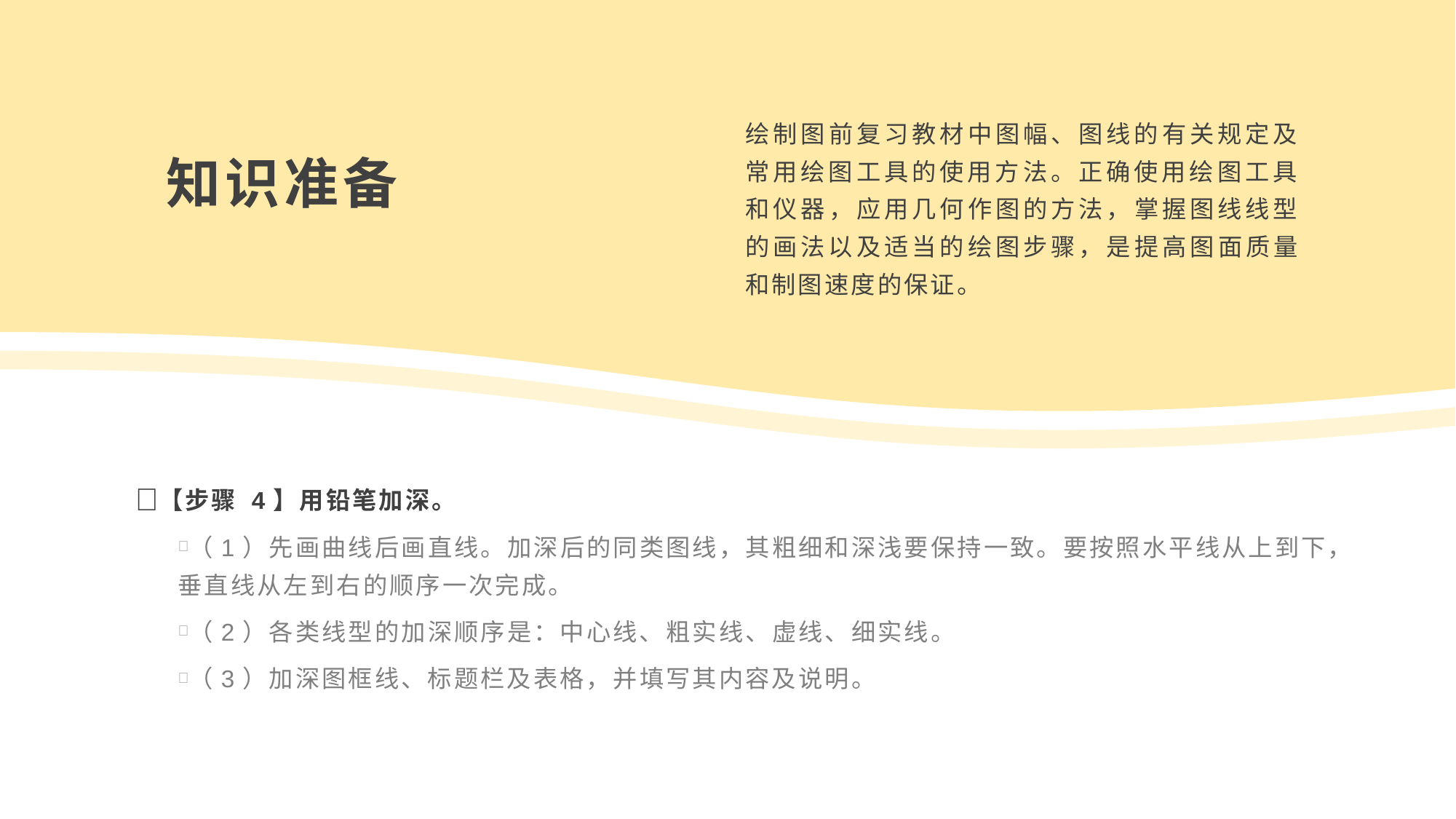

绘制图前复习教材中图幅、图线的有关规定及常用绘图工具的使用方法。正确使用绘图工具和仪器，应用几何作图的方法，掌握图线线型的画法以及适当的绘图步骤，是提高图面质量和制图速度的保证。
知识准备

【步骤 4】用铅笔加深。
（1）先画曲线后画直线。加深后的同类图线，其粗细和深浅要保持一致。要按照水平线从上到下，垂直线从左到右的顺序一次完成。
（2）各类线型的加深顺序是：中心线、粗实线、虚线、细实线。
（3）加深图框线、标题栏及表格，并填写其内容及说明。